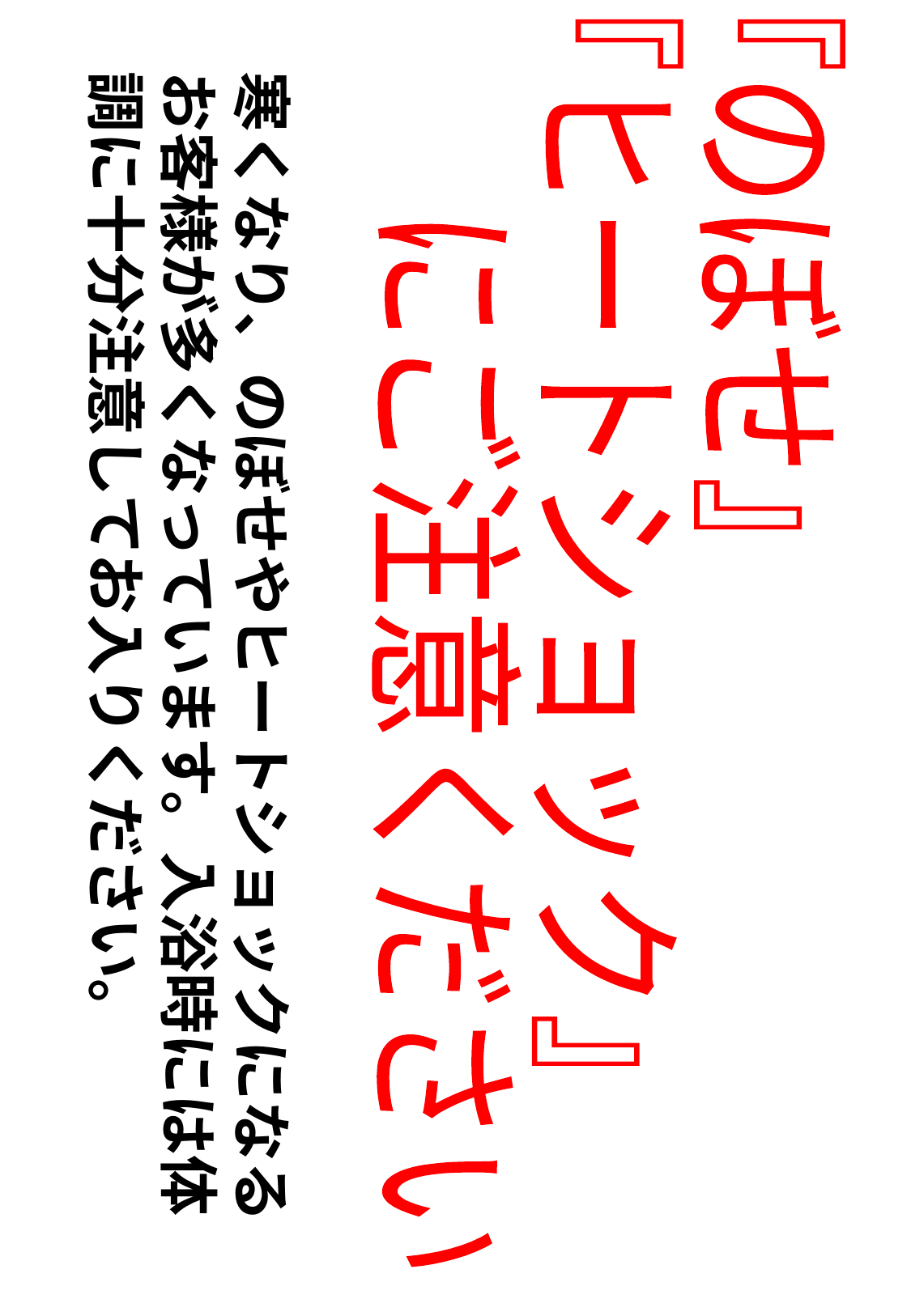

寒くなり、のぼせやヒートショックになるお客様が多くなっています。入浴時には体調に十分注意してお入りください。
『のぼせ』
『ヒートショック』
　　にご注意ください